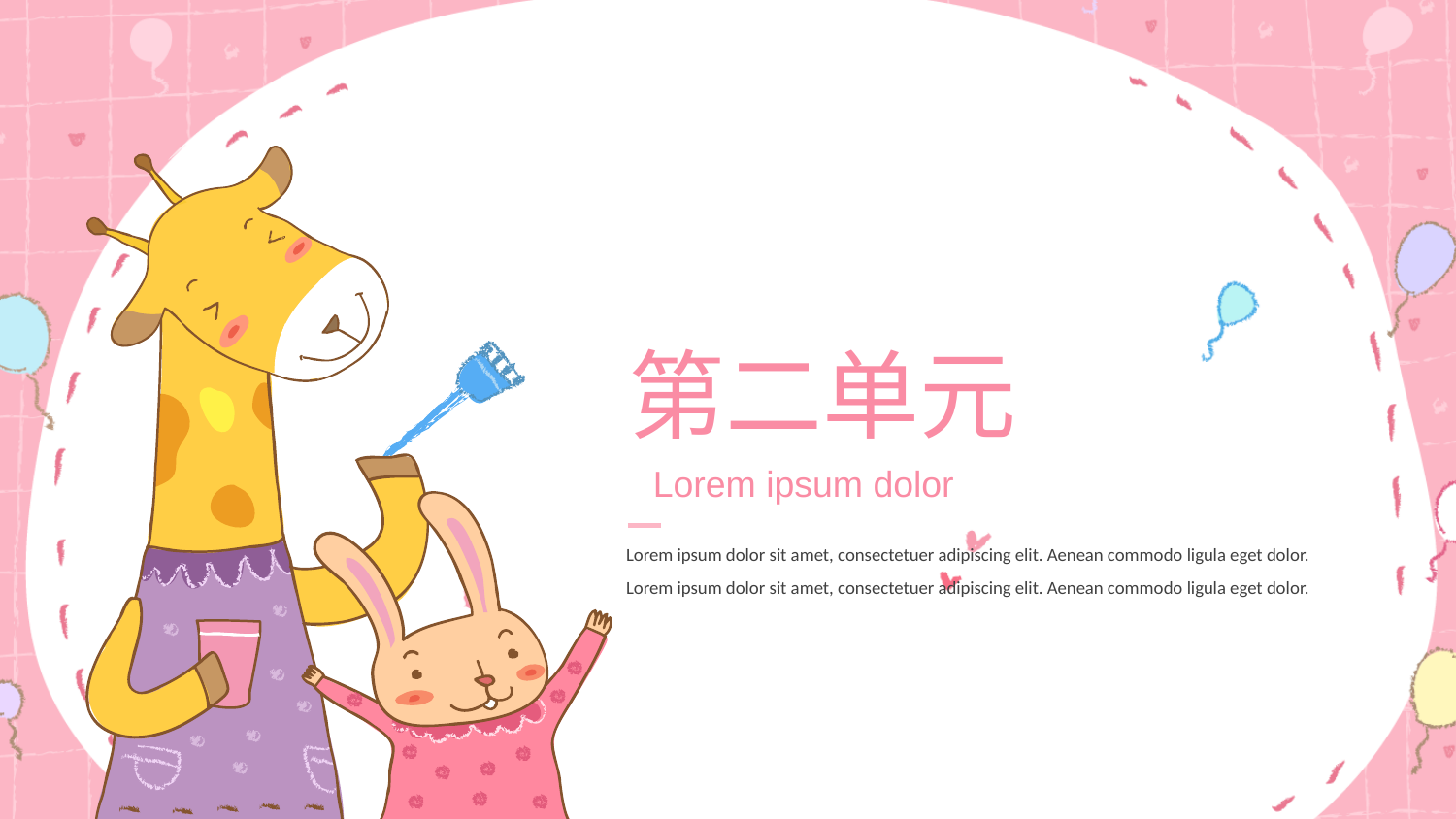

第二单元
Lorem ipsum dolor
Lorem ipsum dolor sit amet, consectetuer adipiscing elit. Aenean commodo ligula eget dolor. Lorem ipsum dolor sit amet, consectetuer adipiscing elit. Aenean commodo ligula eget dolor.